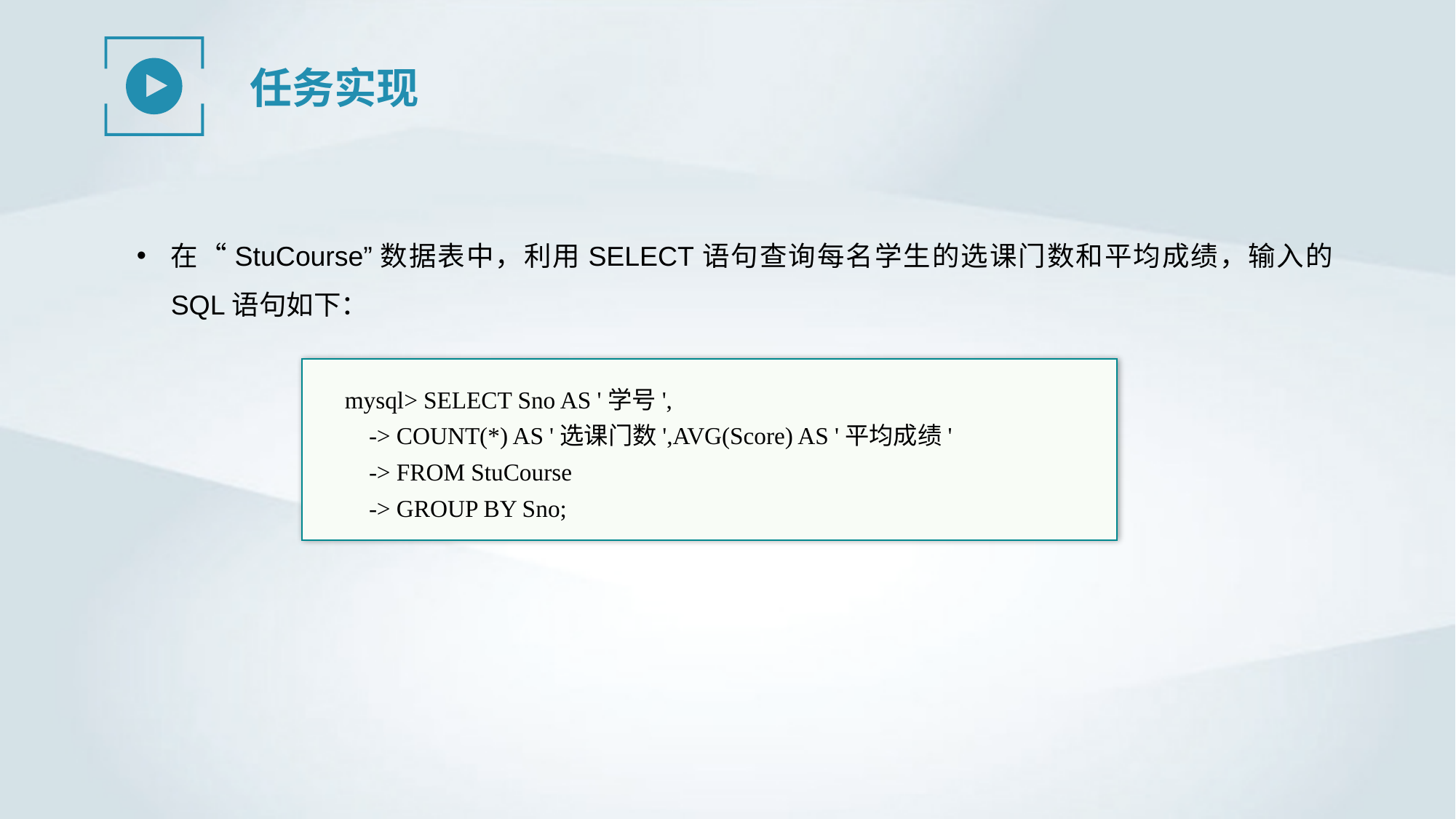

任务实现
在“StuCourse”数据表中，利用SELECT语句查询每名学生的选课门数和平均成绩，输入的SQL语句如下：
mysql> SELECT Sno AS '学号',
    -> COUNT(*) AS '选课门数',AVG(Score) AS '平均成绩'
    -> FROM StuCourse
    -> GROUP BY Sno;